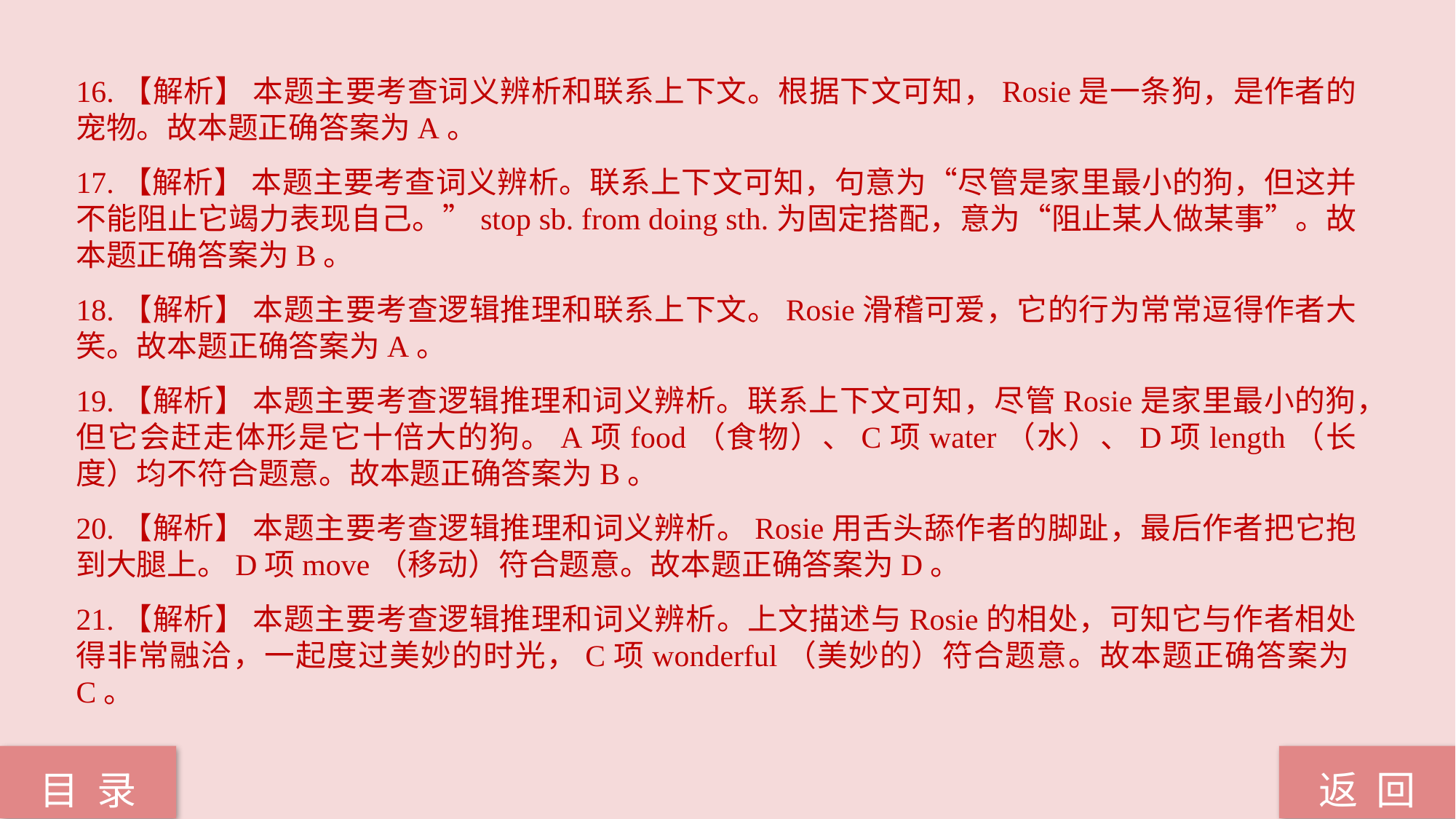

16.【解析】 本题主要考查词义辨析和联系上下文。根据下文可知，Rosie是一条狗，是作者的宠物。故本题正确答案为A。
17.【解析】 本题主要考查词义辨析。联系上下文可知，句意为“尽管是家里最小的狗，但这并不能阻止它竭力表现自己。”stop sb. from doing sth.为固定搭配，意为“阻止某人做某事”。故本题正确答案为B。
18.【解析】 本题主要考查逻辑推理和联系上下文。Rosie滑稽可爱，它的行为常常逗得作者大笑。故本题正确答案为A。
19.【解析】 本题主要考查逻辑推理和词义辨析。联系上下文可知，尽管Rosie是家里最小的狗，但它会赶走体形是它十倍大的狗。A项food（食物）、C项water（水）、D项length（长度）均不符合题意。故本题正确答案为B。
20.【解析】 本题主要考查逻辑推理和词义辨析。Rosie用舌头舔作者的脚趾，最后作者把它抱到大腿上。D项move（移动）符合题意。故本题正确答案为D。
21.【解析】 本题主要考查逻辑推理和词义辨析。上文描述与Rosie的相处，可知它与作者相处得非常融洽，一起度过美妙的时光，C项wonderful（美妙的）符合题意。故本题正确答案为C。
返  回